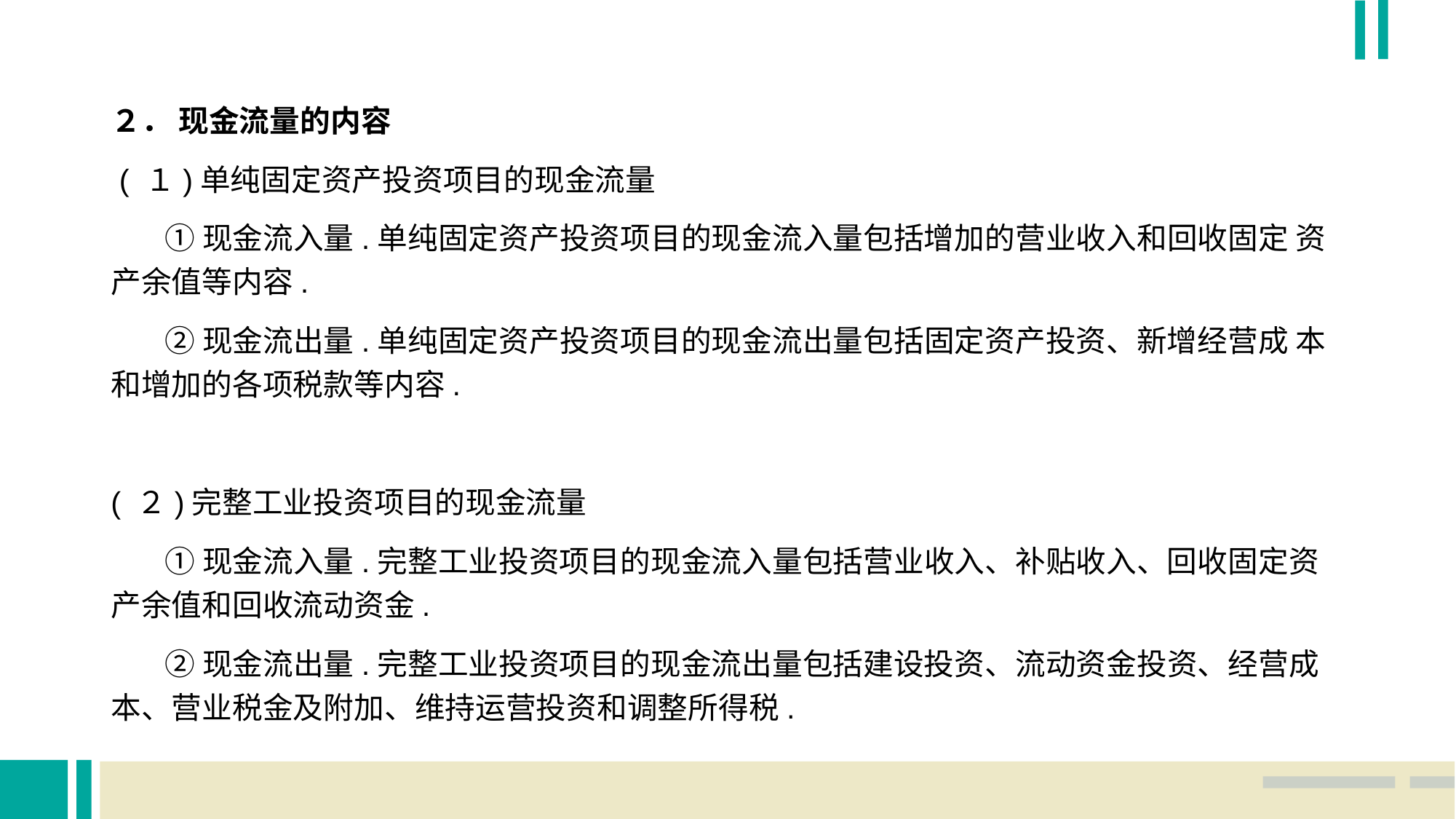

２． 现金流量的内容
 ( １)单纯固定资产投资项目的现金流量
        ①现金流入量.单纯固定资产投资项目的现金流入量包括增加的营业收入和回收固定 资产余值等内容.
        ②现金流出量.单纯固定资产投资项目的现金流出量包括固定资产投资、新增经营成 本和增加的各项税款等内容.

( ２)完整工业投资项目的现金流量
        ①现金流入量.完整工业投资项目的现金流入量包括营业收入、补贴收入、回收固定资 产余值和回收流动资金.
        ②现金流出量.完整工业投资项目的现金流出量包括建设投资、流动资金投资、经营成 本、营业税金及附加、维持运营投资和调整所得税.